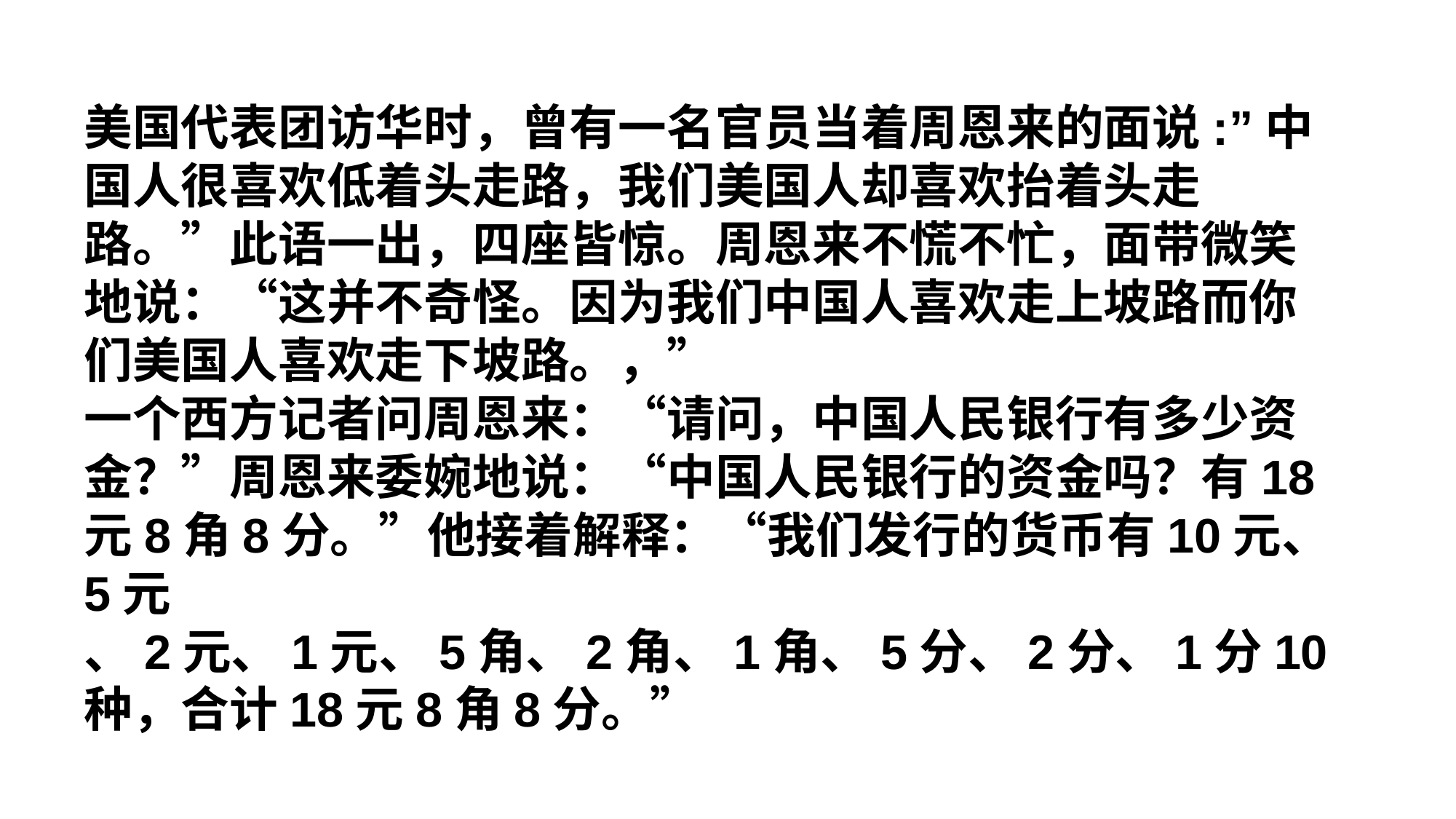

美国代表团访华时，曾有一名官员当着周恩来的面说:”中国人很喜欢低着头走路，我们美国人却喜欢抬着头走路。”此语一出，四座皆惊。周恩来不慌不忙，面带微笑地说：“这并不奇怪。因为我们中国人喜欢走上坡路而你们美国人喜欢走下坡路。，”
一个西方记者问周恩来：“请问，中国人民银行有多少资金？”周恩来委婉地说：“中国人民银行的资金吗？有18元8角8分。”他接着解释：“我们发行的货币有10元、5元
、2元、1元、5角、2角、1角、5分、2分、1分10种，合计18元8角8分。”